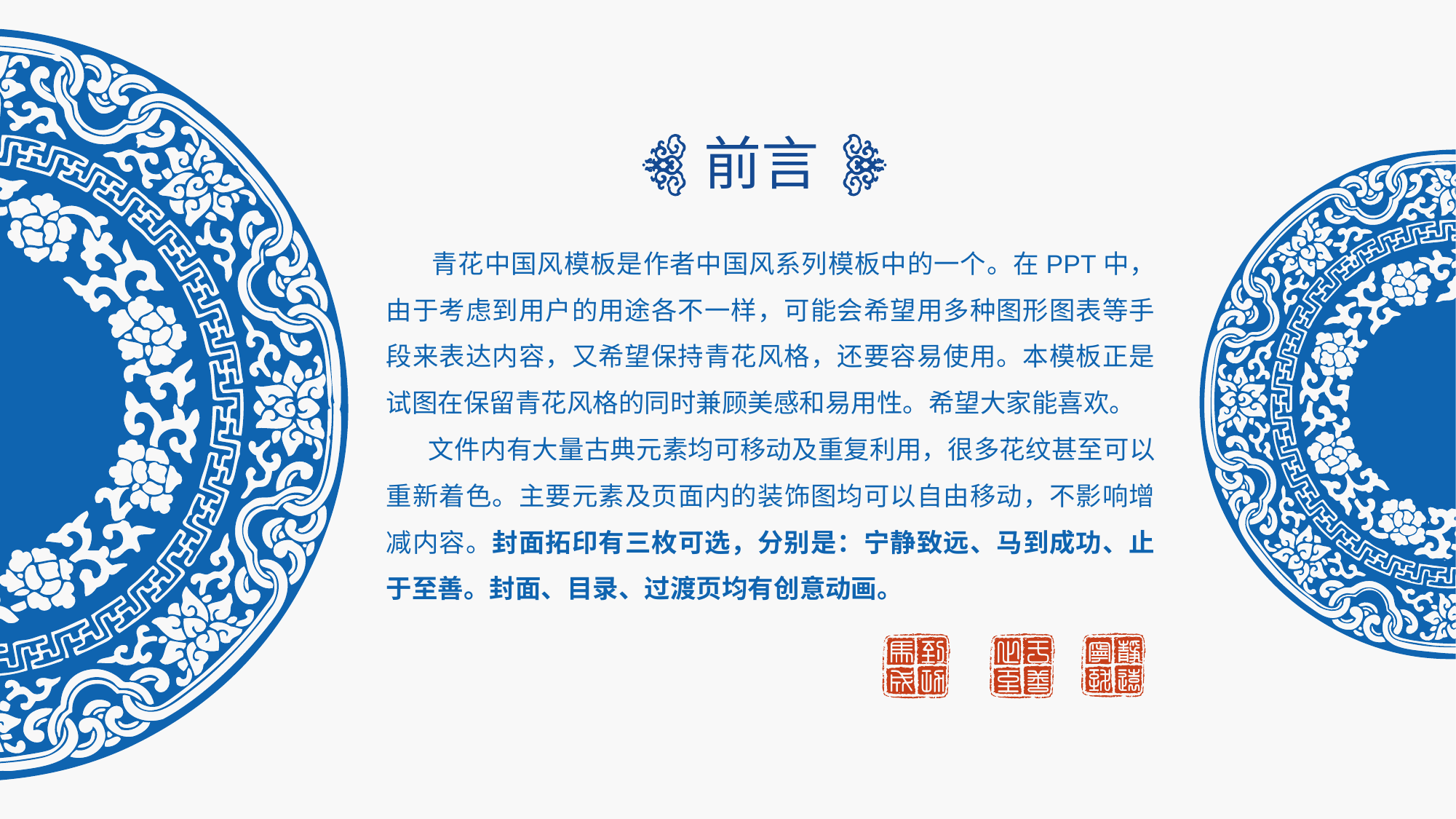

前言

      青花中国风模板是作者中国风系列模板中的一个。在PPT中，由于考虑到用户的用途各不一样，可能会希望用多种图形图表等手段来表达内容，又希望保持青花风格，还要容易使用。本模板正是试图在保留青花风格的同时兼顾美感和易用性。希望大家能喜欢。
      文件内有大量古典元素均可移动及重复利用，很多花纹甚至可以重新着色。主要元素及页面内的装饰图均可以自由移动，不影响增减内容。封面拓印有三枚可选，分别是：宁静致远、马到成功、止于至善。封面、目录、过渡页均有创意动画。